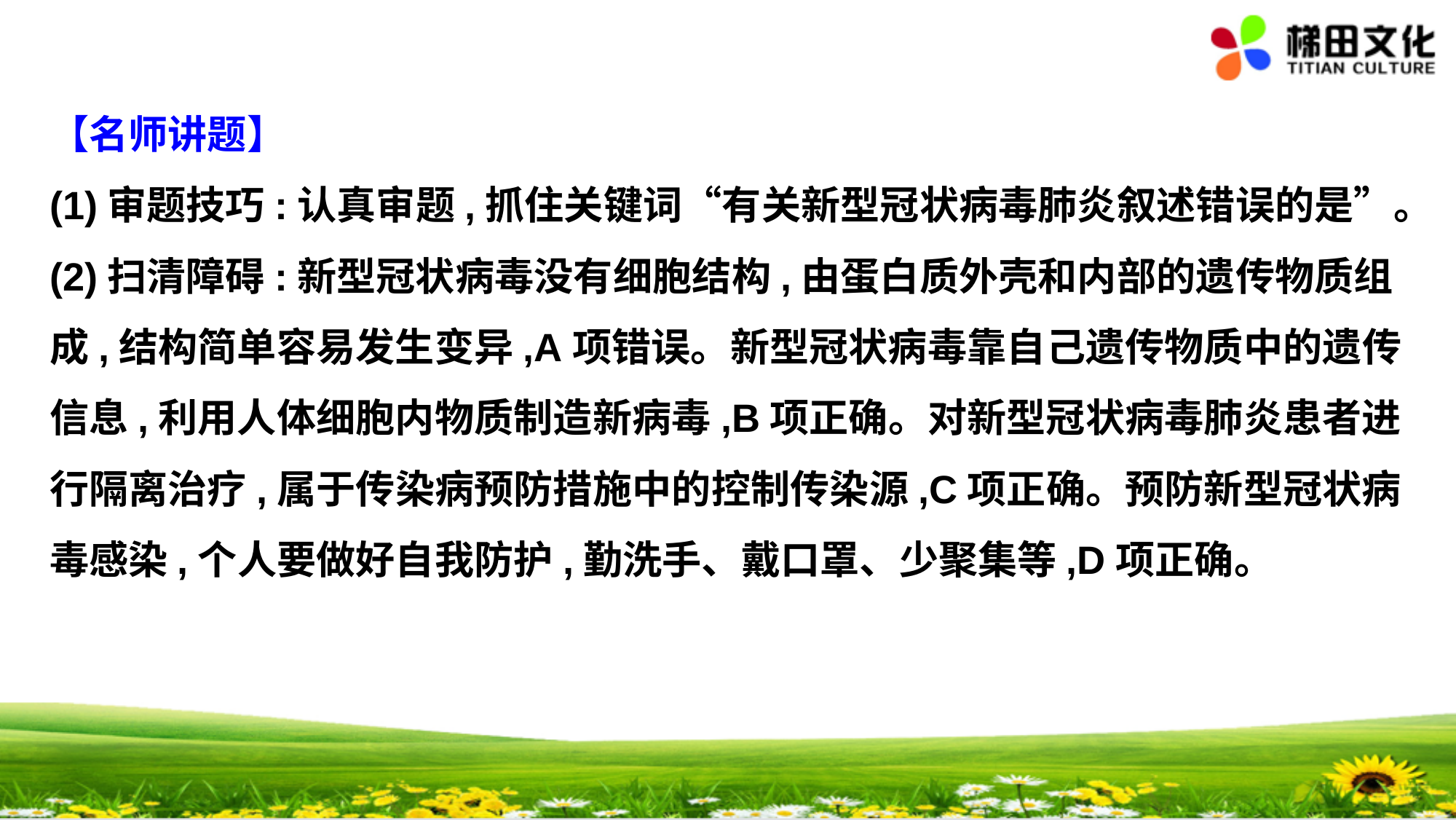

【名师讲题】
(1)审题技巧:认真审题,抓住关键词“有关新型冠状病毒肺炎叙述错误的是”。
(2)扫清障碍:新型冠状病毒没有细胞结构,由蛋白质外壳和内部的遗传物质组成,结构简单容易发生变异,A项错误。新型冠状病毒靠自己遗传物质中的遗传信息,利用人体细胞内物质制造新病毒,B项正确。对新型冠状病毒肺炎患者进行隔离治疗,属于传染病预防措施中的控制传染源,C项正确。预防新型冠状病毒感染,个人要做好自我防护,勤洗手、戴口罩、少聚集等,D项正确。